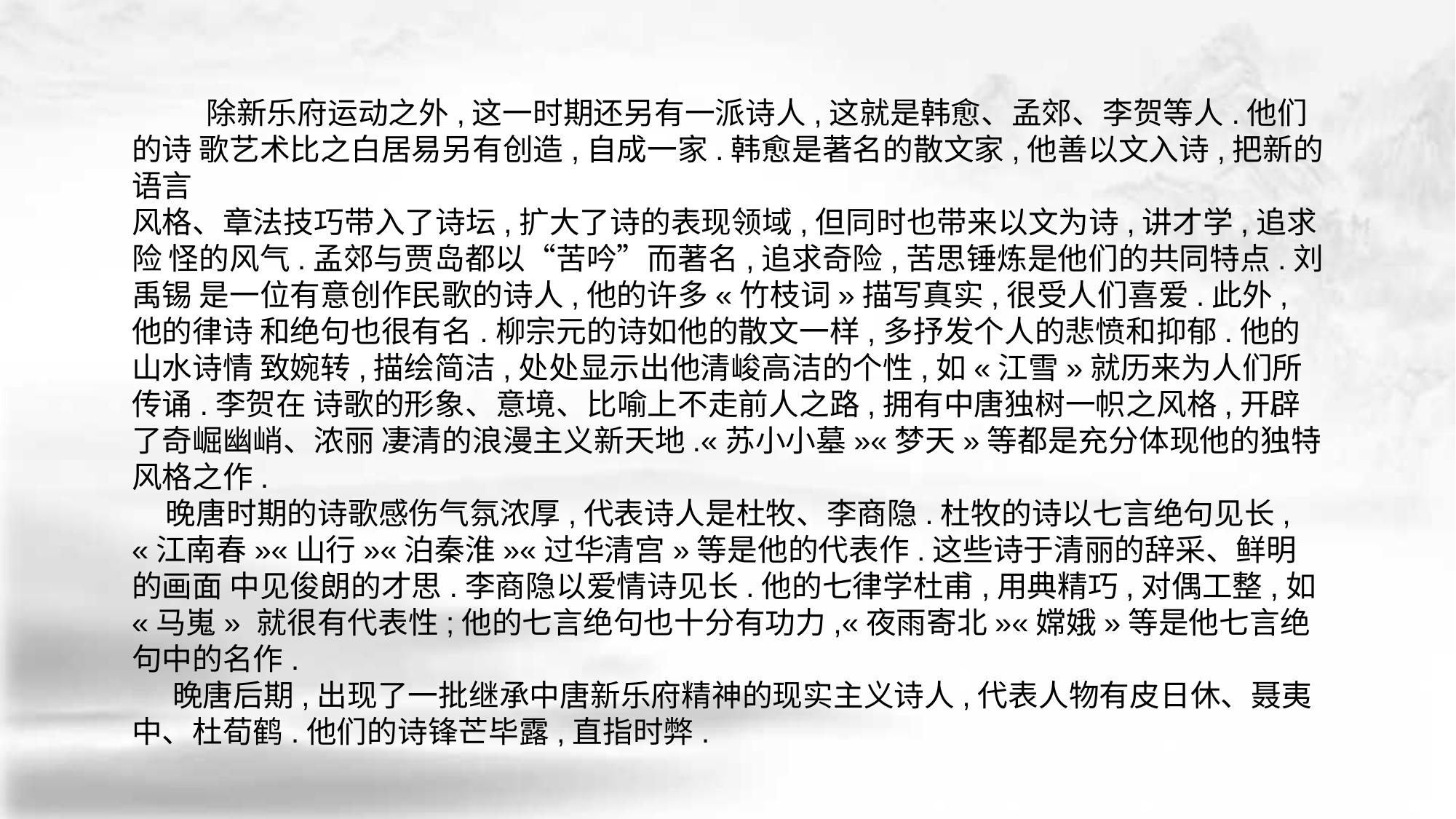

除新乐府运动之外,这一时期还另有一派诗人,这就是韩愈、孟郊、李贺等人.他们的诗 歌艺术比之白居易另有创造,自成一家.韩愈是著名的散文家,他善以文入诗,把新的语言
风格、章法技巧带入了诗坛,扩大了诗的表现领域,但同时也带来以文为诗,讲才学,追求险 怪的风气.孟郊与贾岛都以“苦吟”而著名,追求奇险,苦思锤炼是他们的共同特点.刘禹锡 是一位有意创作民歌的诗人,他的许多«竹枝词»描写真实,很受人们喜爱.此外,他的律诗 和绝句也很有名.柳宗元的诗如他的散文一样,多抒发个人的悲愤和抑郁.他的山水诗情 致婉转,描绘简洁,处处显示出他清峻高洁的个性,如«江雪»就历来为人们所传诵.李贺在 诗歌的形象、意境、比喻上不走前人之路,拥有中唐独树一帜之风格,开辟了奇崛幽峭、浓丽 凄清的浪漫主义新天地.«苏小小墓»«梦天»等都是充分体现他的独特风格之作.
    晚唐时期的诗歌感伤气氛浓厚,代表诗人是杜牧、李商隐.杜牧的诗以七言绝句见长, «江南春»«山行»«泊秦淮»«过华清宫»等是他的代表作.这些诗于清丽的辞采、鲜明的画面 中见俊朗的才思.李商隐以爱情诗见长.他的七律学杜甫,用典精巧,对偶工整,如«马嵬» 就很有代表性;他的七言绝句也十分有功力,«夜雨寄北»«嫦娥»等是他七言绝句中的名作.
     晚唐后期,出现了一批继承中唐新乐府精神的现实主义诗人,代表人物有皮日休、聂夷 中、杜荀鹤.他们的诗锋芒毕露,直指时弊.